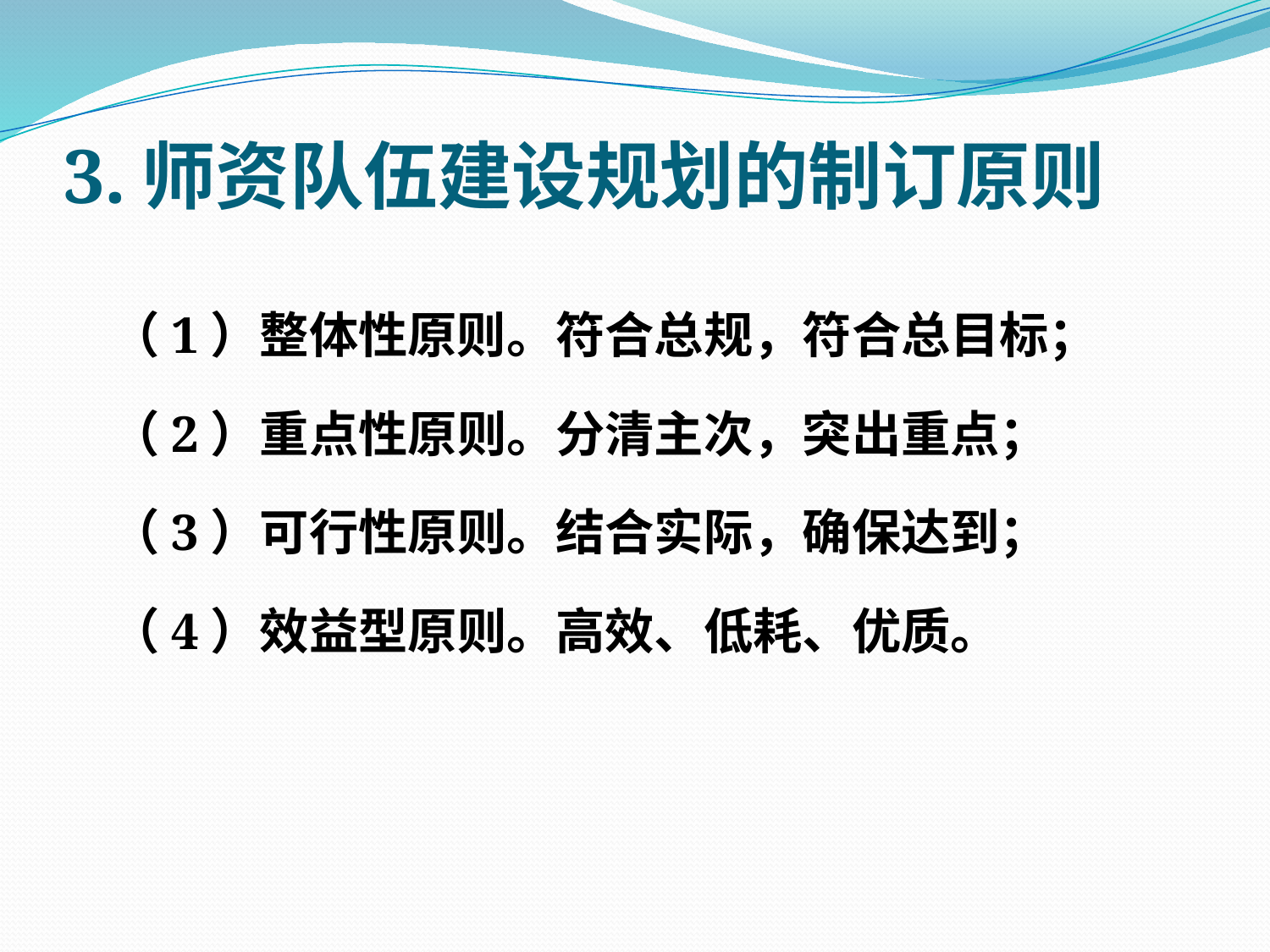

# 3.师资队伍建设规划的制订原则
  （1）整体性原则。符合总规，符合总目标；
  （2）重点性原则。分清主次，突出重点；
  （3）可行性原则。结合实际，确保达到；
  （4）效益型原则。高效、低耗、优质。